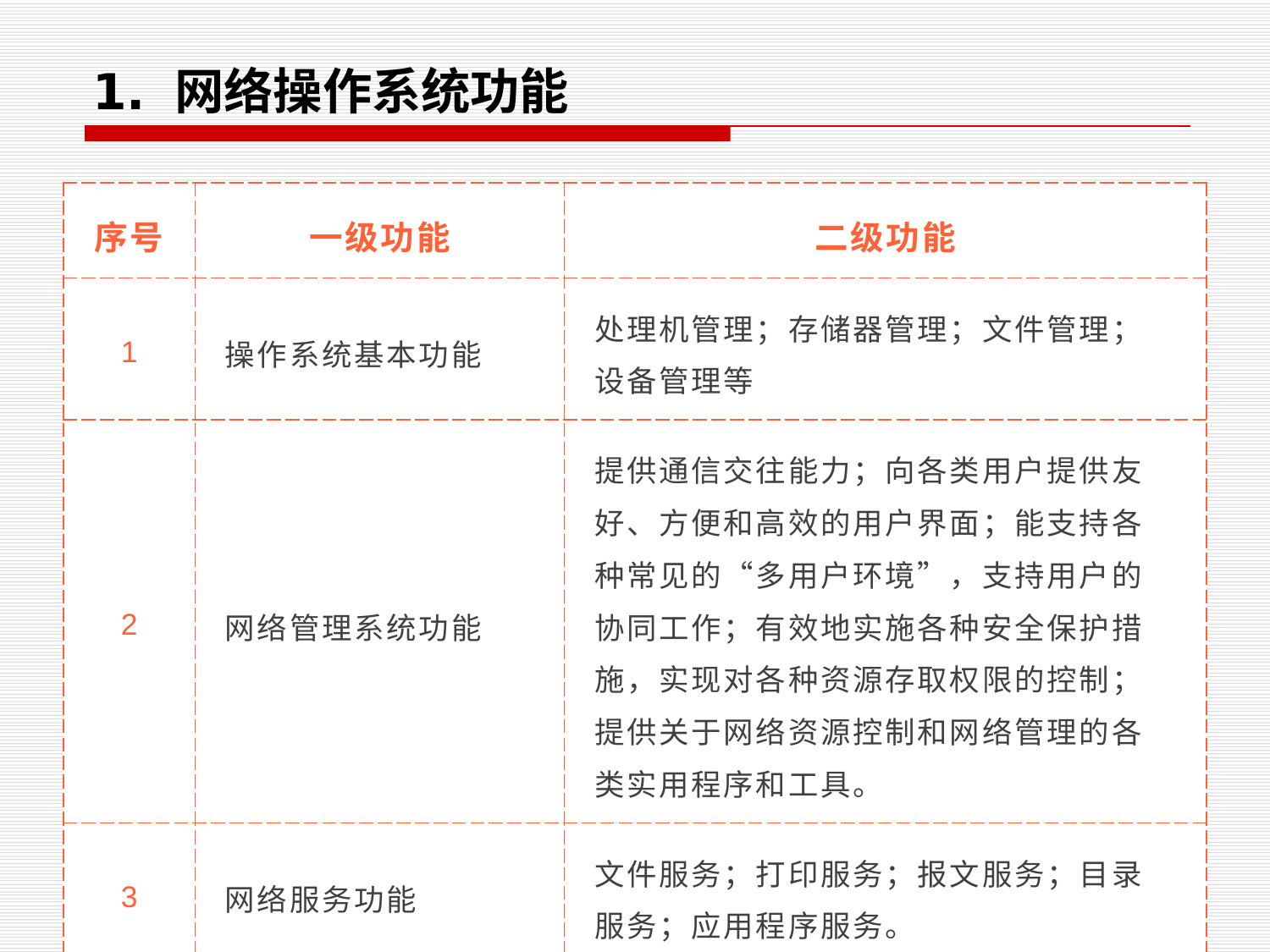

1. 网络操作系统功能
| 序号 | 一级功能 | 二级功能 |
| --- | --- | --- |
| 1 | 操作系统基本功能 | 处理机管理；存储器管理；文件管理；设备管理等 |
| 2 | 网络管理系统功能 | 提供通信交往能力；向各类用户提供友好、方便和高效的用户界面；能支持各种常见的“多用户环境”，支持用户的协同工作；有效地实施各种安全保护措施，实现对各种资源存取权限的控制；提供关于网络资源控制和网络管理的各类实用程序和工具。 |
| 3 | 网络服务功能 | 文件服务；打印服务；报文服务；目录服务；应用程序服务。 |
5